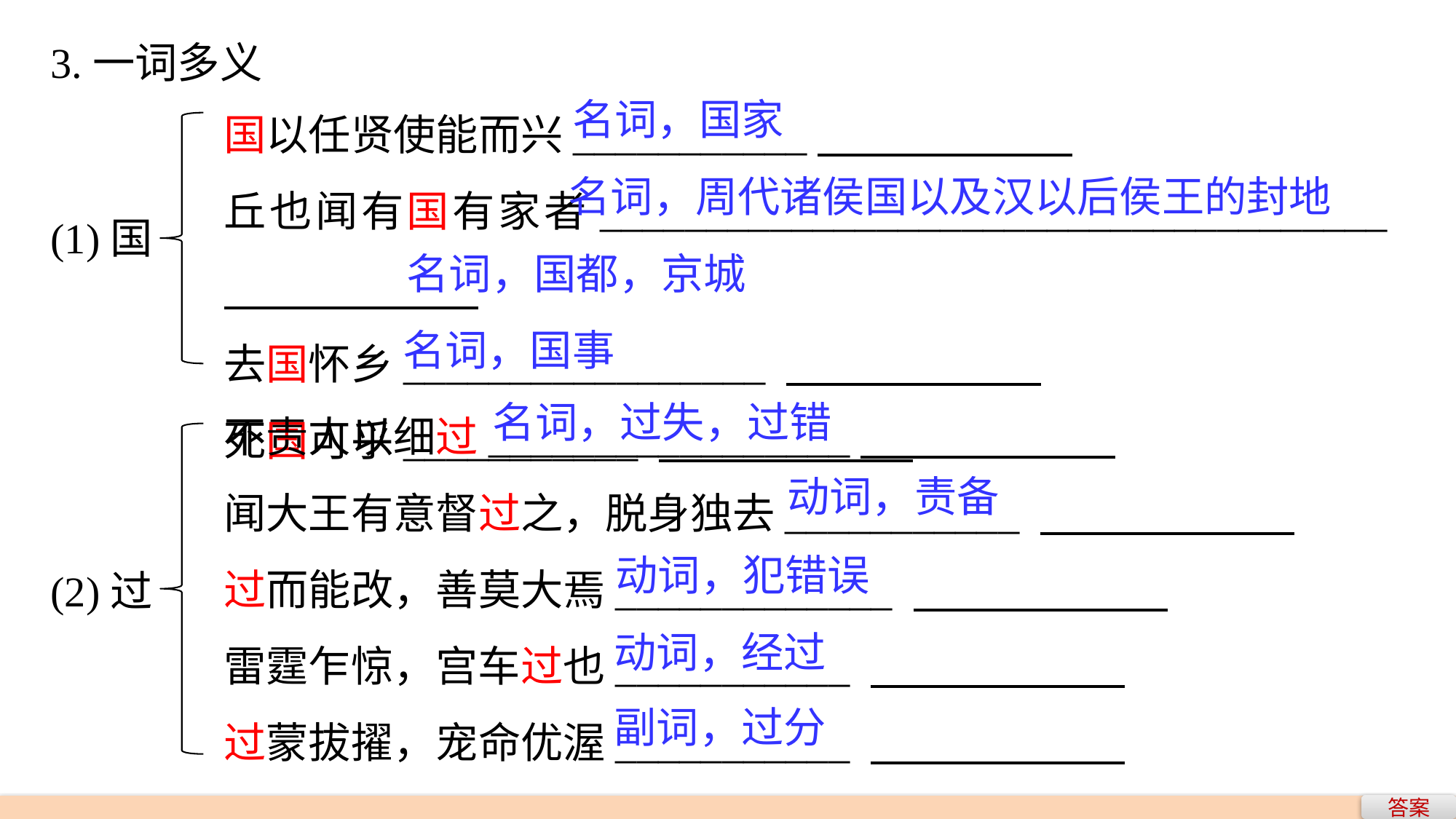

3.一词多义
国以任贤使能而兴___________
丘也闻有国有家者_____________________________________
去国怀乡_________________
死国可乎___________
名词，国家

名词，周代诸侯国以及汉以后侯王的封地
(1)国
名词，国都，京城
名词，国事
不责人以细过_________________
闻大王有意督过之，脱身独去___________
过而能改，善莫大焉_____________
雷霆乍惊，宫车过也___________
过蒙拔擢，宠命优渥___________
名词，过失，过错

动词，责备
(2)过
动词，犯错误
动词，经过
副词，过分
答案